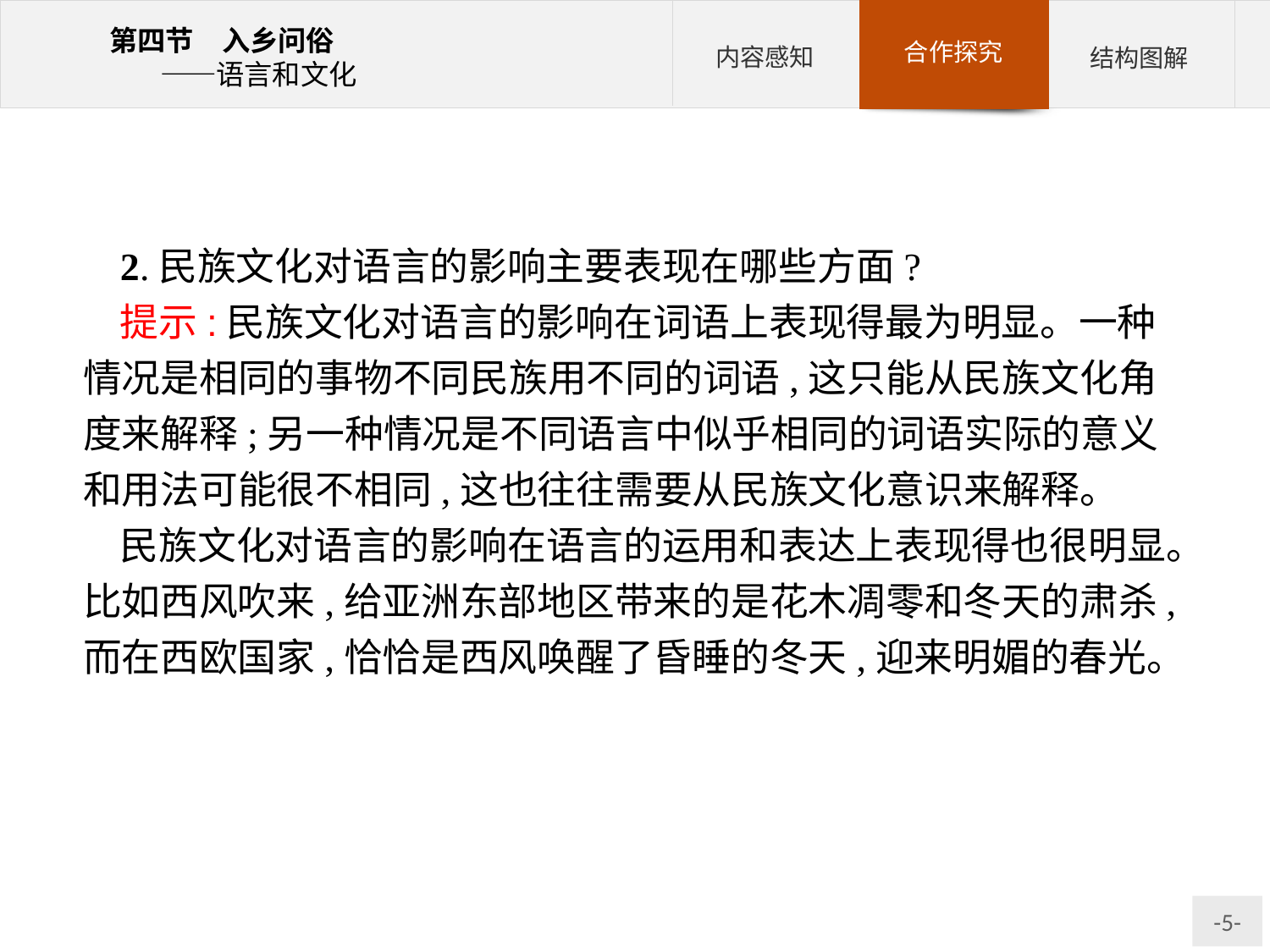

2.民族文化对语言的影响主要表现在哪些方面?
提示:民族文化对语言的影响在词语上表现得最为明显。一种情况是相同的事物不同民族用不同的词语,这只能从民族文化角度来解释;另一种情况是不同语言中似乎相同的词语实际的意义和用法可能很不相同,这也往往需要从民族文化意识来解释。
民族文化对语言的影响在语言的运用和表达上表现得也很明显。比如西风吹来,给亚洲东部地区带来的是花木凋零和冬天的肃杀,而在西欧国家,恰恰是西风唤醒了昏睡的冬天,迎来明媚的春光。